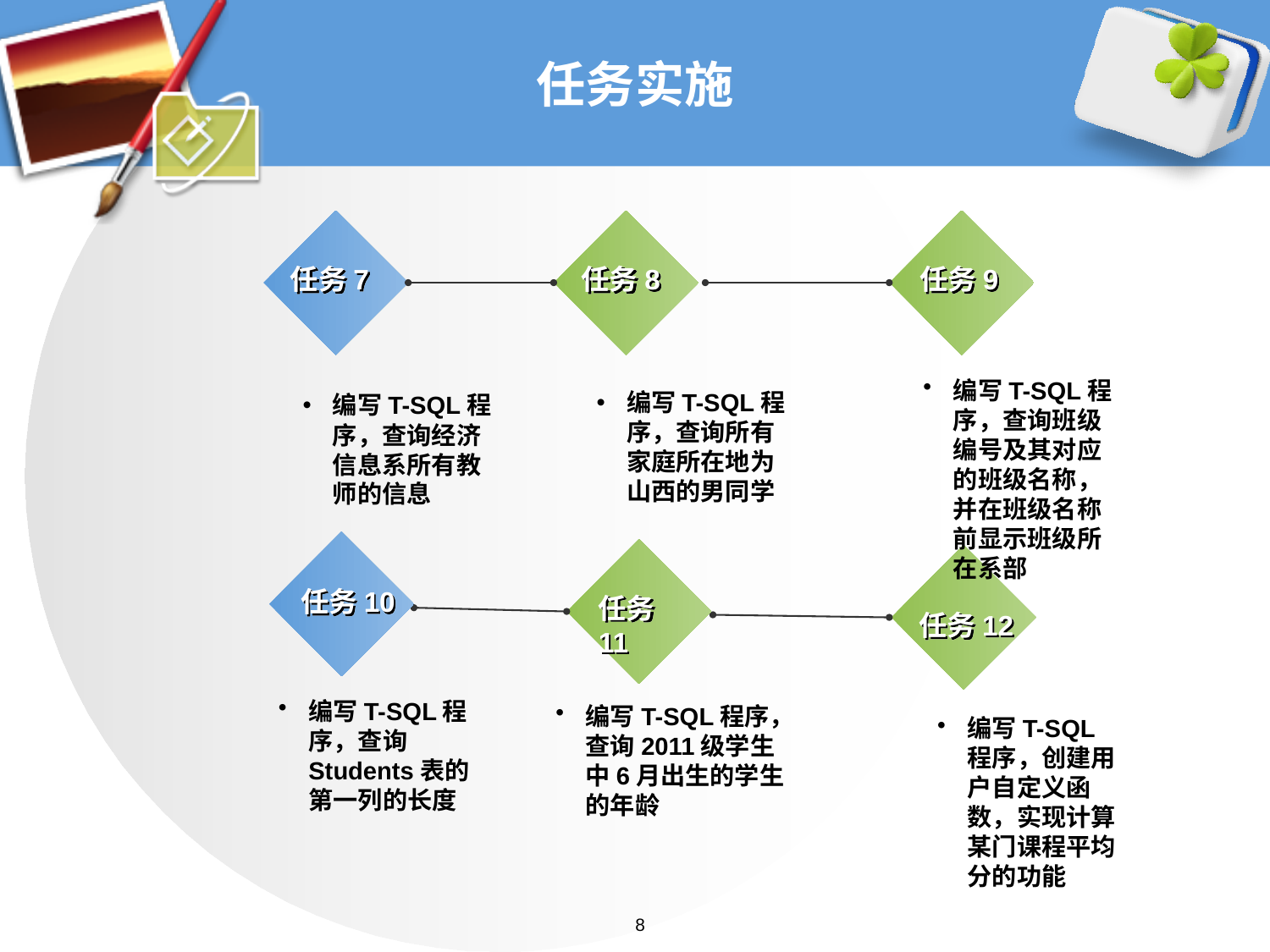

# 任务实施

任务7
任务8
任务9
编写T-SQL程序，查询班级编号及其对应的班级名称，并在班级名称前显示班级所在系部
编写T-SQL程序，查询所有家庭所在地为山西的男同学
编写T-SQL程序，查询经济信息系所有教师的信息

任务10
任务11
任务12
编写T-SQL程序，查询Students表的第一列的长度
编写T-SQL程序，查询2011级学生中6月出生的学生的年龄
编写T-SQL程序，创建用户自定义函数，实现计算某门课程平均分的功能
8